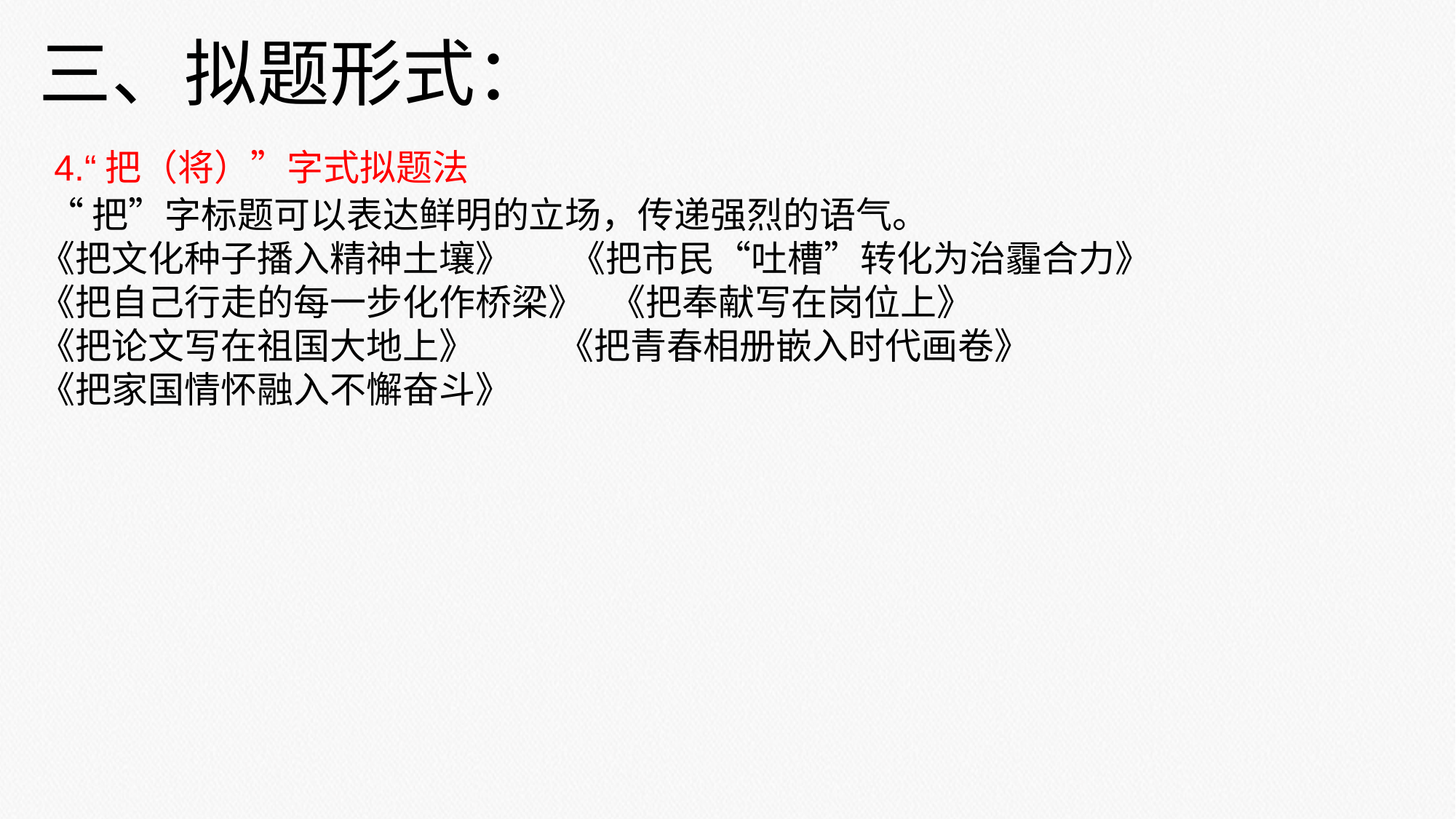

三、拟题形式：
 4.“把（将）”字式拟题法
 “把”字标题可以表达鲜明的立场，传递强烈的语气。
《把文化种子播入精神土壤》       《把市民“吐槽”转化为治霾合力》
《把自己行走的每一步化作桥梁》   《把奉献写在岗位上》
《把论文写在祖国大地上》          《把青春相册嵌入时代画卷》
《把家国情怀融入不懈奋斗》